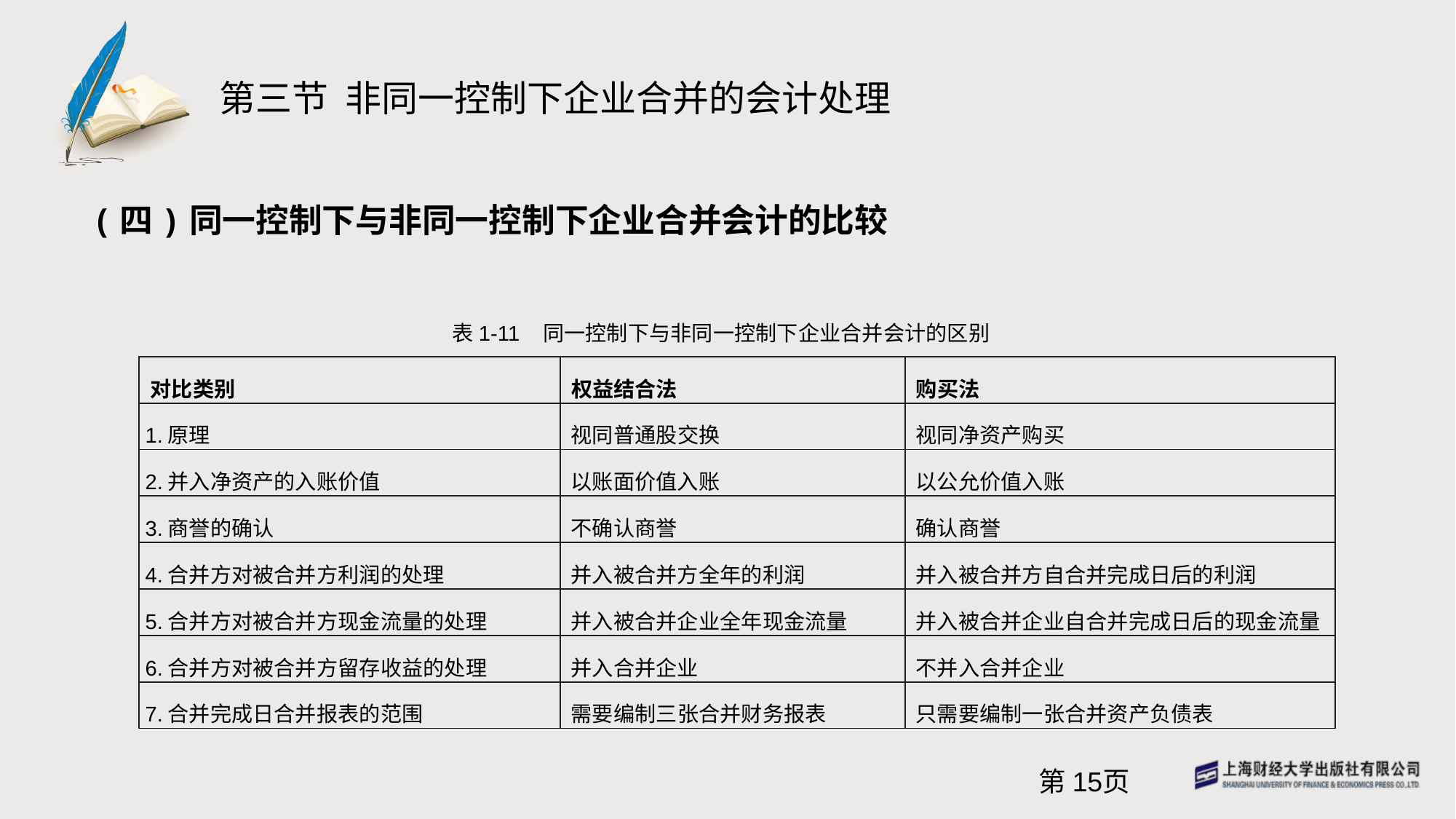

# 第三节  非同一控制下企业合并的会计处理
(四)同一控制下与非同一控制下企业合并会计的比较
表1-11   同一控制下与非同一控制下企业合并会计的区别
| 对比类别 | 权益结合法 | 购买法 |
| --- | --- | --- |
| 1.原理 | 视同普通股交换 | 视同净资产购买 |
| 2.并入净资产的入账价值 | 以账面价值入账 | 以公允价值入账 |
| 3.商誉的确认 | 不确认商誉 | 确认商誉 |
| 4.合并方对被合并方利润的处理 | 并入被合并方全年的利润 | 并入被合并方自合并完成日后的利润 |
| 5.合并方对被合并方现金流量的处理 | 并入被合并企业全年现金流量 | 并入被合并企业自合并完成日后的现金流量 |
| 6.合并方对被合并方留存收益的处理 | 并入合并企业 | 不并入合并企业 |
| 7.合并完成日合并报表的范围 | 需要编制三张合并财务报表 | 只需要编制一张合并资产负债表 |

15